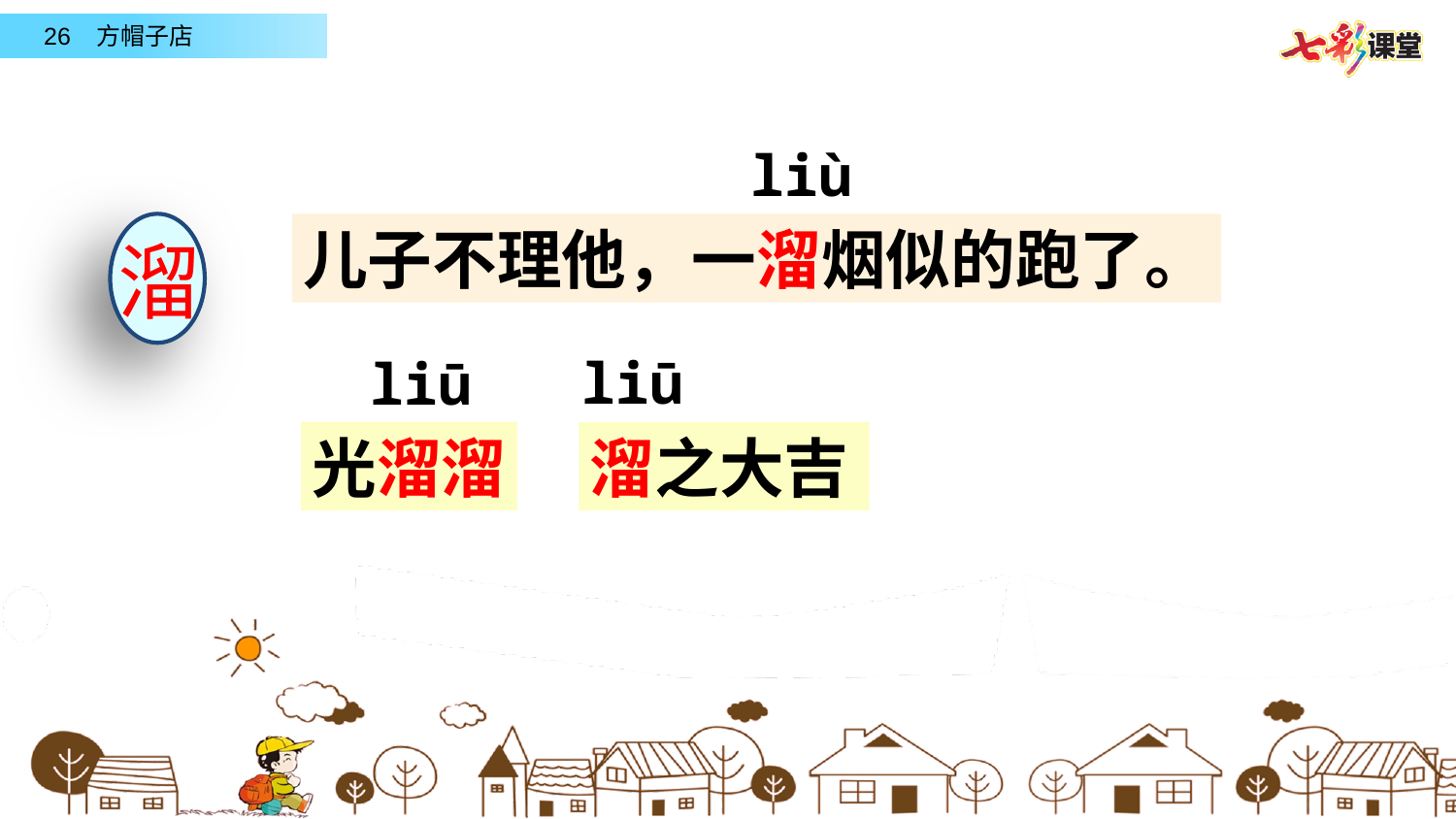

liù

溜
儿子不理他，一溜烟似的跑了。
liū
liū
光溜溜
溜之大吉